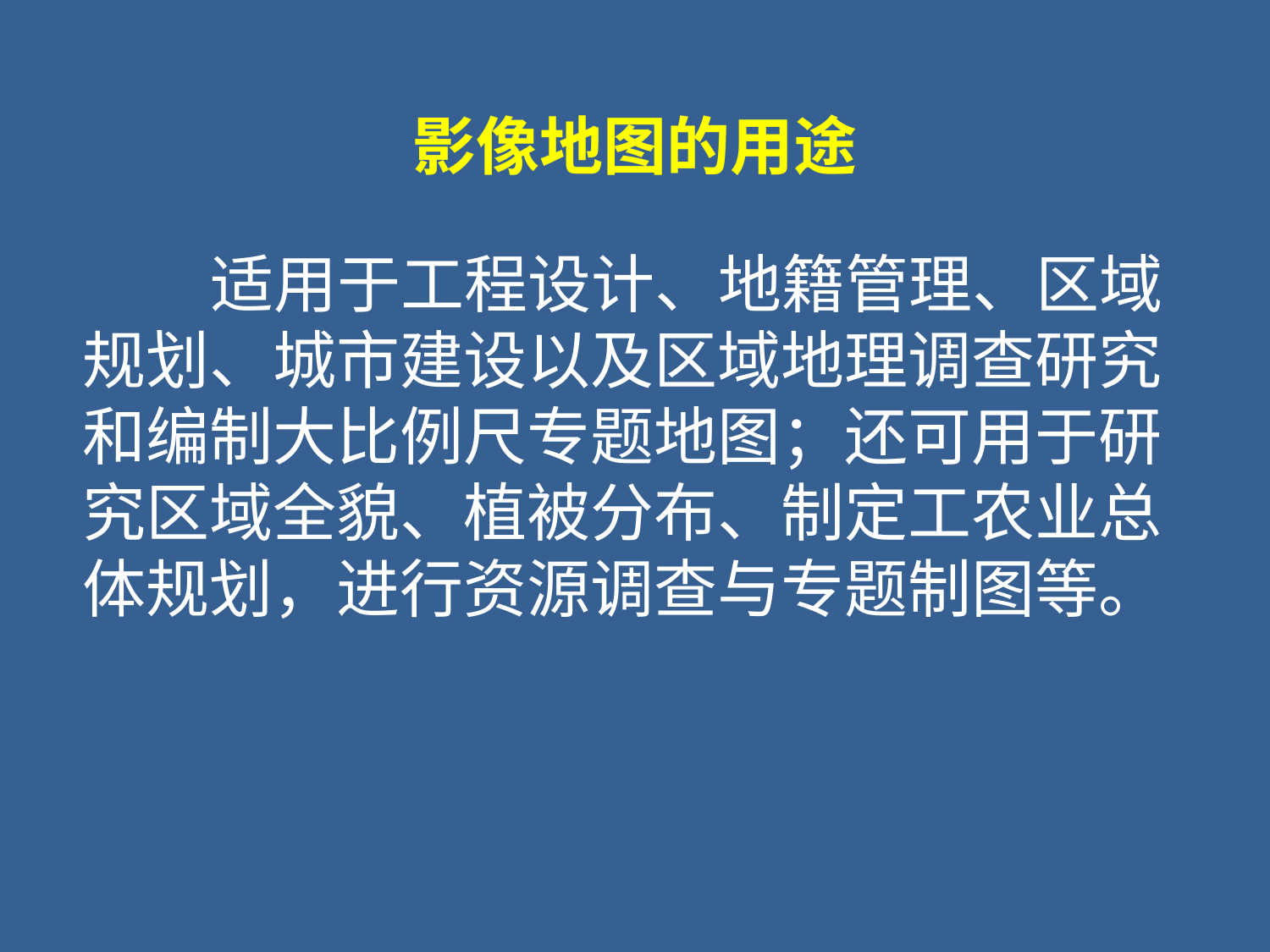

# 影像地图的用途
        适用于工程设计、地籍管理、区域规划、城市建设以及区域地理调查研究和编制大比例尺专题地图；还可用于研究区域全貌、植被分布、制定工农业总体规划，进行资源调查与专题制图等。